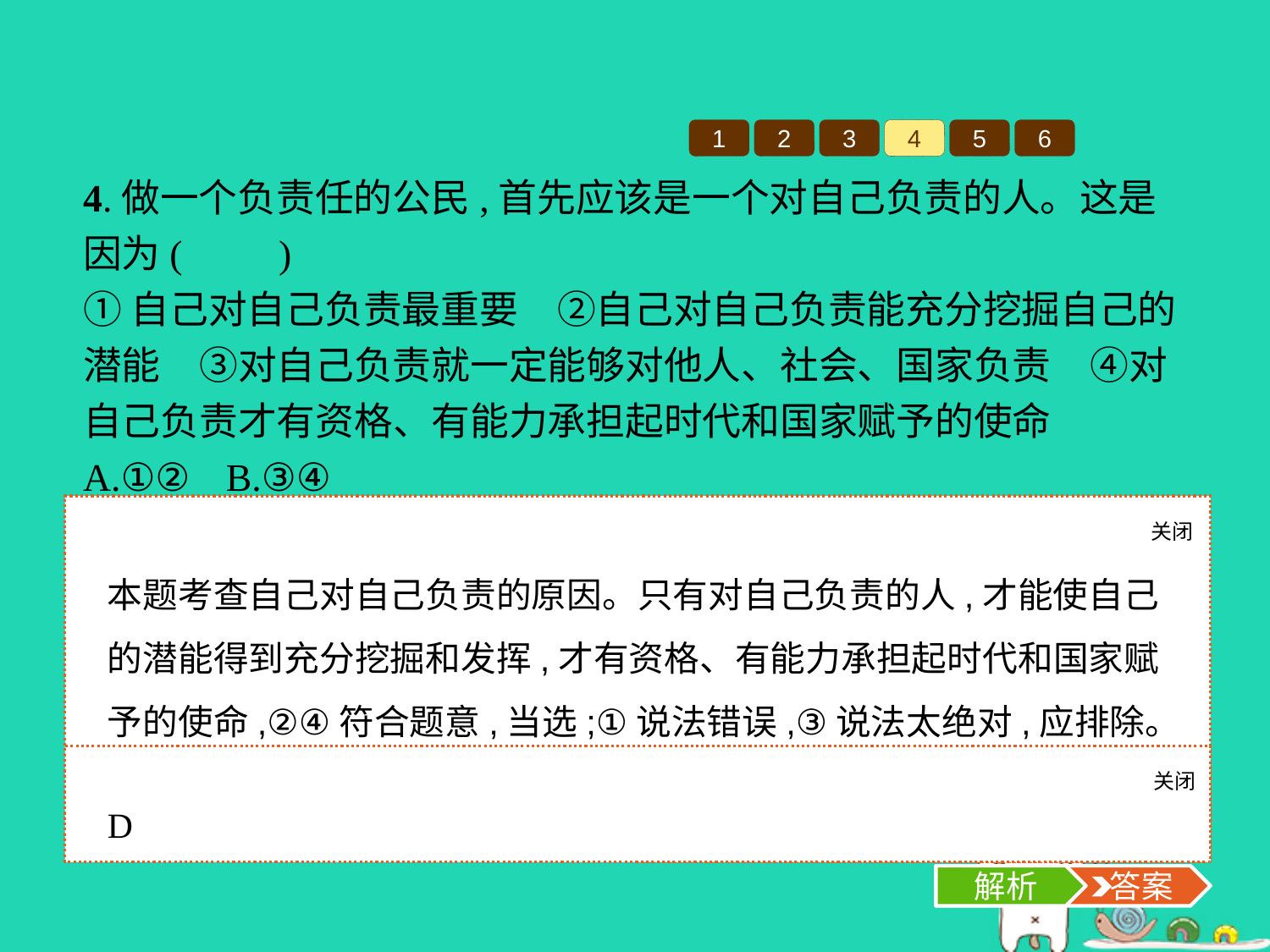

1
2
3
4
5
6
4.做一个负责任的公民,首先应该是一个对自己负责的人。这是因为(　　)
①自己对自己负责最重要　②自己对自己负责能充分挖掘自己的潜能　③对自己负责就一定能够对他人、社会、国家负责　④对自己负责才有资格、有能力承担起时代和国家赋予的使命
A.①②	B.③④
C.①③	D.②④

关闭
解析

本题考查自己对自己负责的原因。只有对自己负责的人,才能使自己的潜能得到充分挖掘和发挥,才有资格、有能力承担起时代和国家赋予的使命,②④符合题意,当选;①说法错误,③说法太绝对,应排除。故选D项。

关闭
解析
  答案

D
解析
  答案